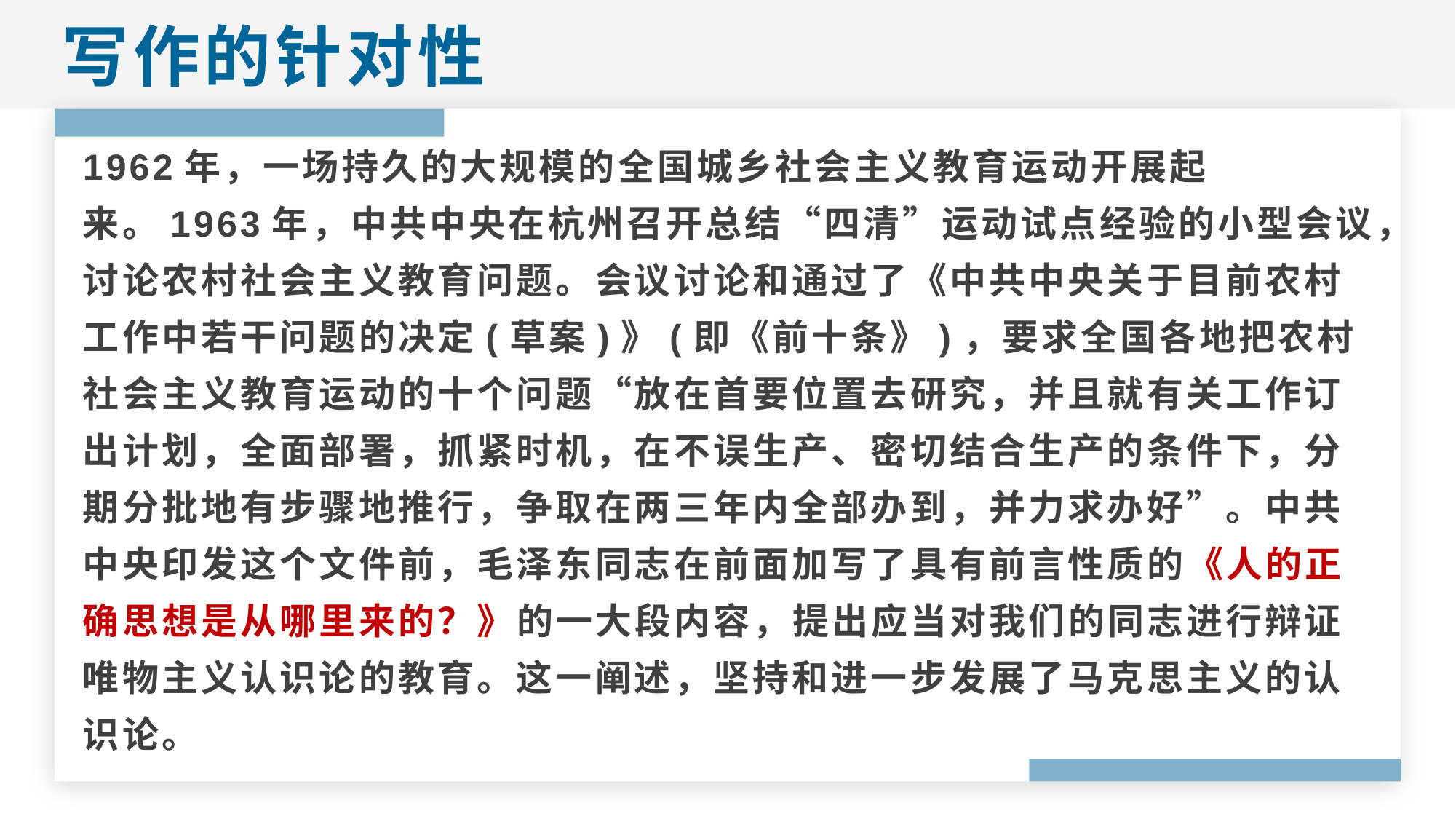

写作的针对性

1962年，一场持久的大规模的全国城乡社会主义教育运动开展起来。1963年，中共中央在杭州召开总结“四清”运动试点经验的小型会议，讨论农村社会主义教育问题。会议讨论和通过了《中共中央关于目前农村工作中若干问题的决定(草案)》(即《前十条》)，要求全国各地把农村社会主义教育运动的十个问题“放在首要位置去研究，并且就有关工作订出计划，全面部署，抓紧时机，在不误生产、密切结合生产的条件下，分期分批地有步骤地推行，争取在两三年内全部办到，并力求办好”。中共中央印发这个文件前，毛泽东同志在前面加写了具有前言性质的《人的正确思想是从哪里来的？》的一大段内容，提出应当对我们的同志进行辩证唯物主义认识论的教育。这一阐述，坚持和进一步发展了马克思主义的认识论。